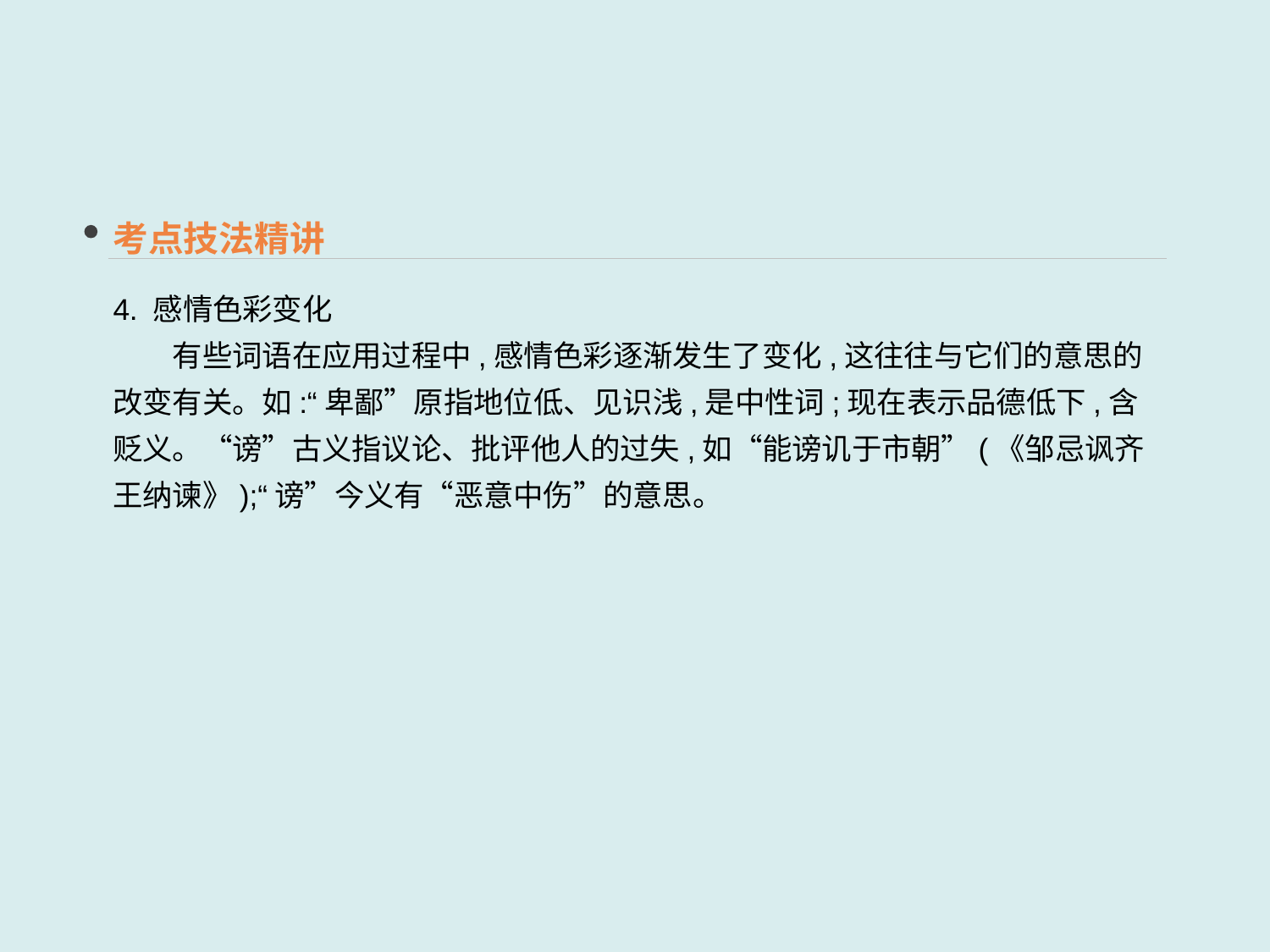

考点技法精讲

4. 感情色彩变化
　　有些词语在应用过程中,感情色彩逐渐发生了变化,这往往与它们的意思的改变有关。如:“卑鄙”原指地位低、见识浅,是中性词;现在表示品德低下,含贬义。“谤”古义指议论、批评他人的过失,如“能谤讥于市朝”(《邹忌讽齐王纳谏》);“谤”今义有“恶意中伤”的意思。